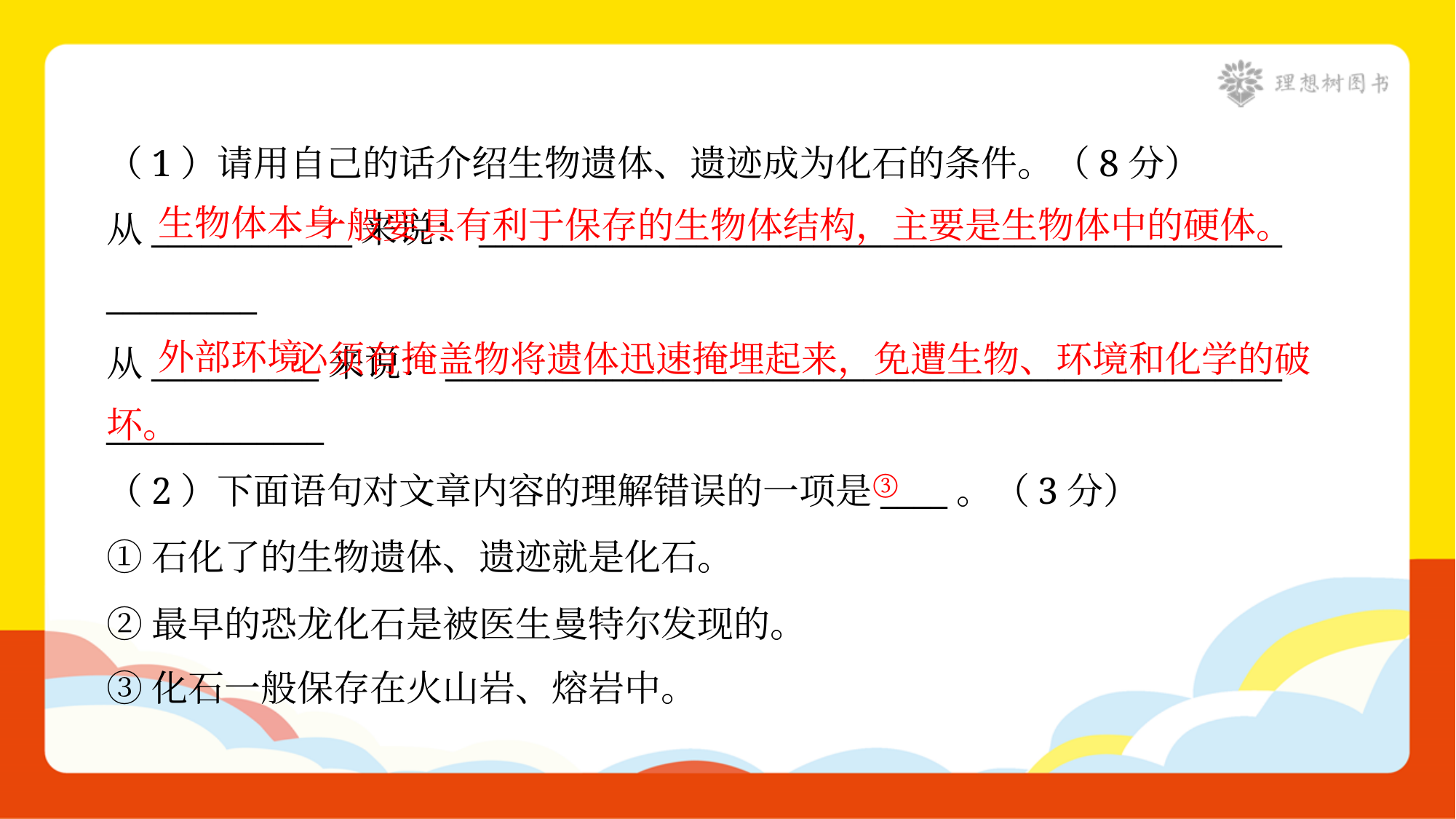

（1）请用自己的话介绍生物遗体、遗迹成为化石的条件。（8分）
从____________来说：________________________________________________
_________
从__________来说：__________________________________________________
_____________
                     一般要具有利于保存的生物体结构，主要是生物体中的硬体。
生物体本身
                   必须有掩盖物将遗体迅速掩埋起来，免遭生物、环境和化学的破坏。
外部环境
③
（2）下面语句对文章内容的理解错误的一项是____。（3分）
①石化了的生物遗体、遗迹就是化石。
②最早的恐龙化石是被医生曼特尔发现的。
③化石一般保存在火山岩、熔岩中。